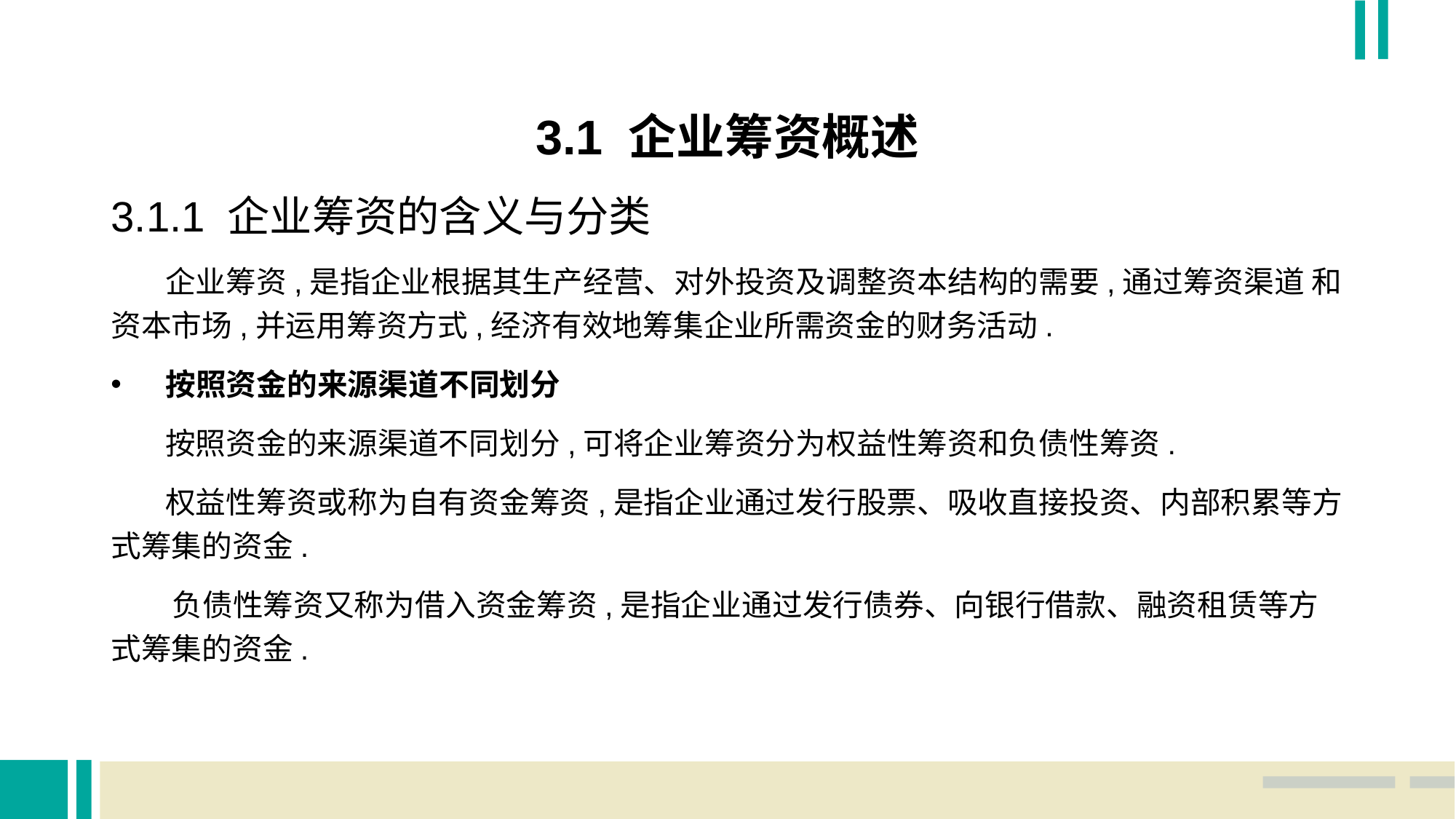

3.1 企业筹资概述
3.1.1 企业筹资的含义与分类
       企业筹资,是指企业根据其生产经营、对外投资及调整资本结构的需要,通过筹资渠道 和资本市场,并运用筹资方式,经济有效地筹集企业所需资金的财务活动.
按照资金的来源渠道不同划分
       按照资金的来源渠道不同划分,可将企业筹资分为权益性筹资和负债性筹资.
       权益性筹资或称为自有资金筹资,是指企业通过发行股票、吸收直接投资、内部积累等方式筹集的资金.
        负债性筹资又称为借入资金筹资,是指企业通过发行债券、向银行借款、融资租赁等方 式筹集的资金.